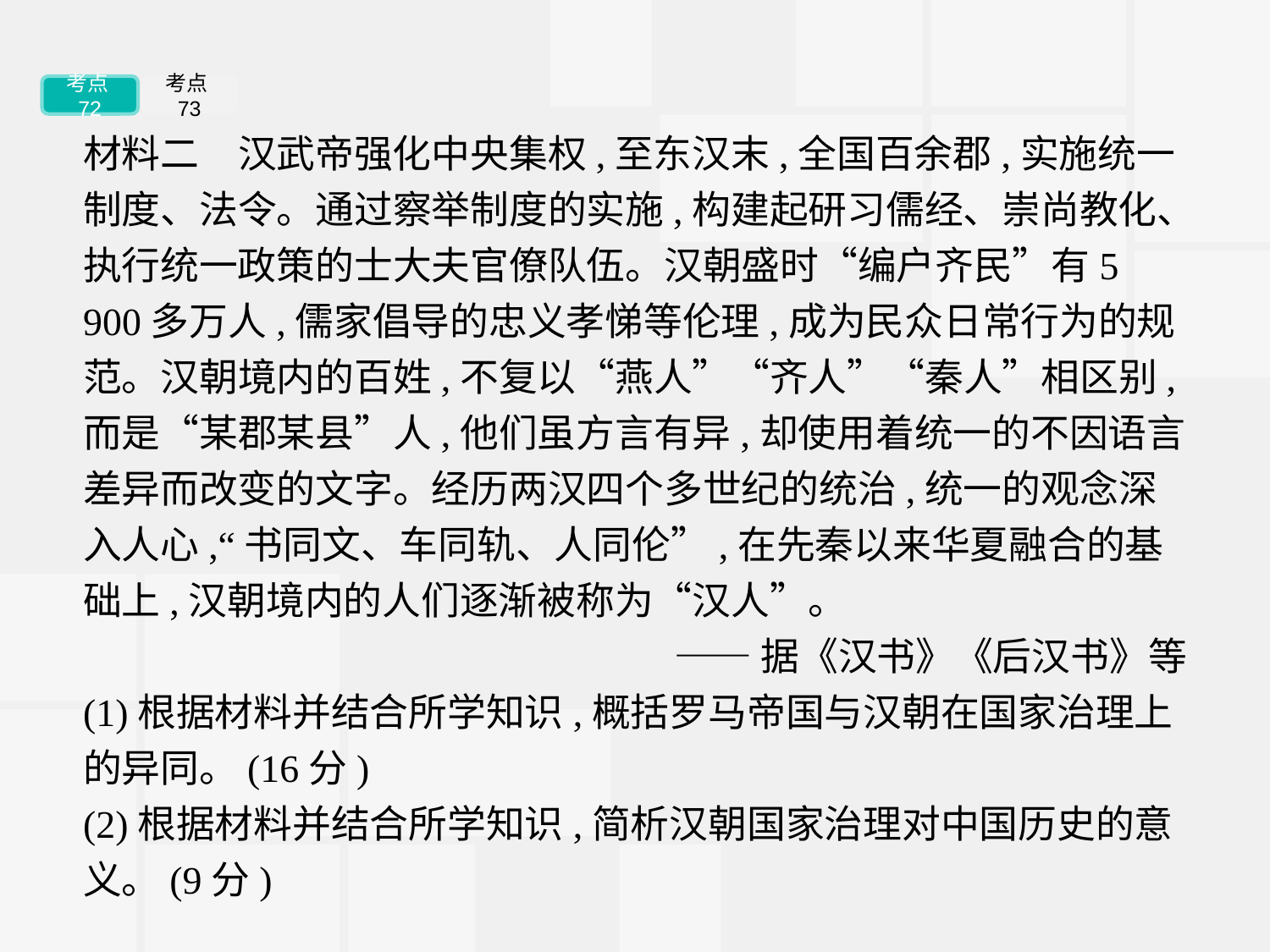

考点72
考点73
材料二　汉武帝强化中央集权,至东汉末,全国百余郡,实施统一制度、法令。通过察举制度的实施,构建起研习儒经、崇尚教化、执行统一政策的士大夫官僚队伍。汉朝盛时“编户齐民”有5 900多万人,儒家倡导的忠义孝悌等伦理,成为民众日常行为的规范。汉朝境内的百姓,不复以“燕人”“齐人”“秦人”相区别,而是“某郡某县”人,他们虽方言有异,却使用着统一的不因语言差异而改变的文字。经历两汉四个多世纪的统治,统一的观念深入人心,“书同文、车同轨、人同伦”,在先秦以来华夏融合的基础上,汉朝境内的人们逐渐被称为“汉人”。
——据《汉书》《后汉书》等
(1)根据材料并结合所学知识,概括罗马帝国与汉朝在国家治理上的异同。(16分)
(2)根据材料并结合所学知识,简析汉朝国家治理对中国历史的意义。(9分)